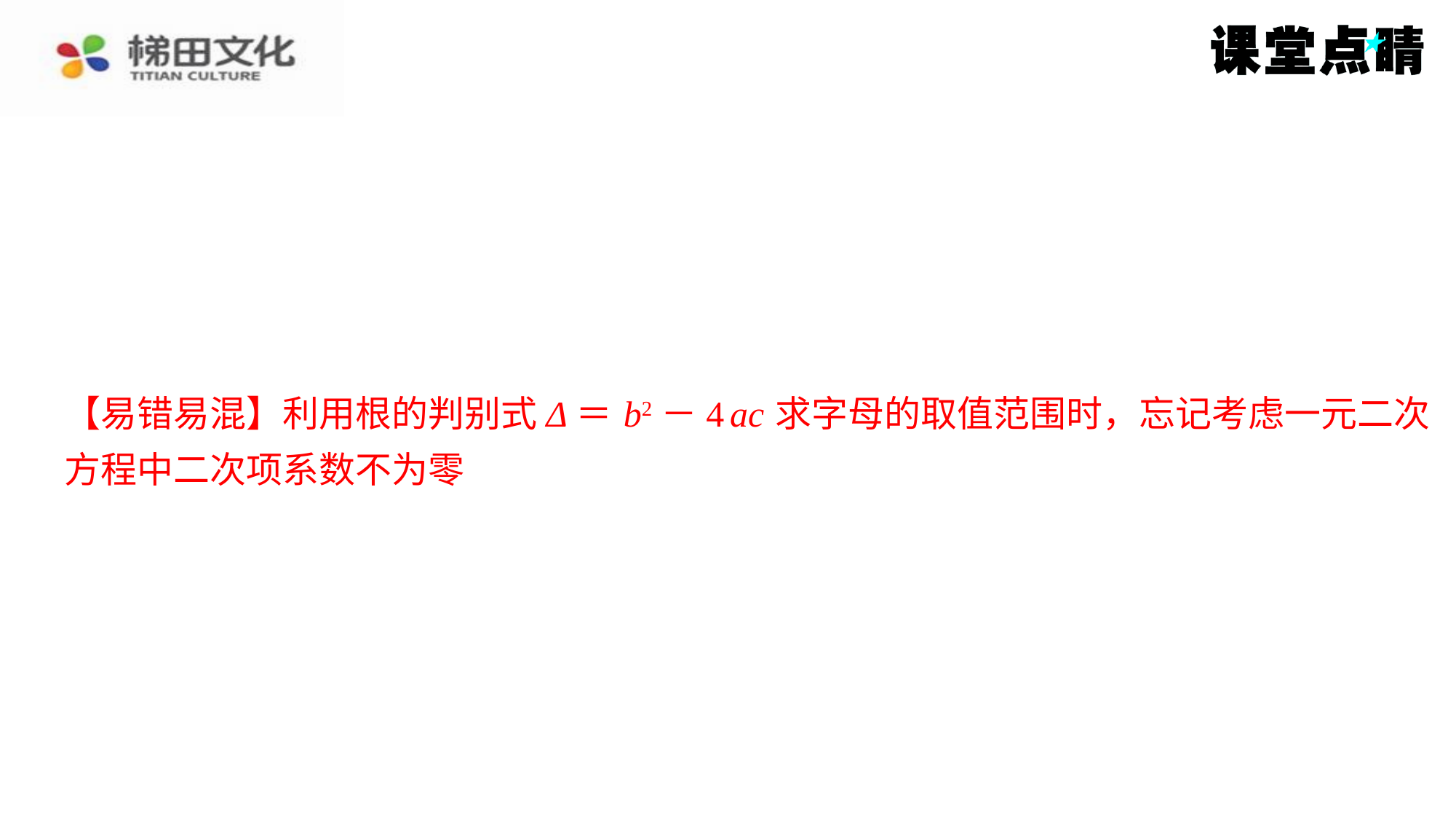

【易错易混】利用根的判别式Δ＝ b2－4 ac 求字母的取值范围时，忘记考虑一元二次
【易错易混】利用根的判别式Δ＝ b2－4 ac 求字母的取值范围时，忘记考虑一元二次
方程中二次项系数不为零
方程中二次项系数不为零